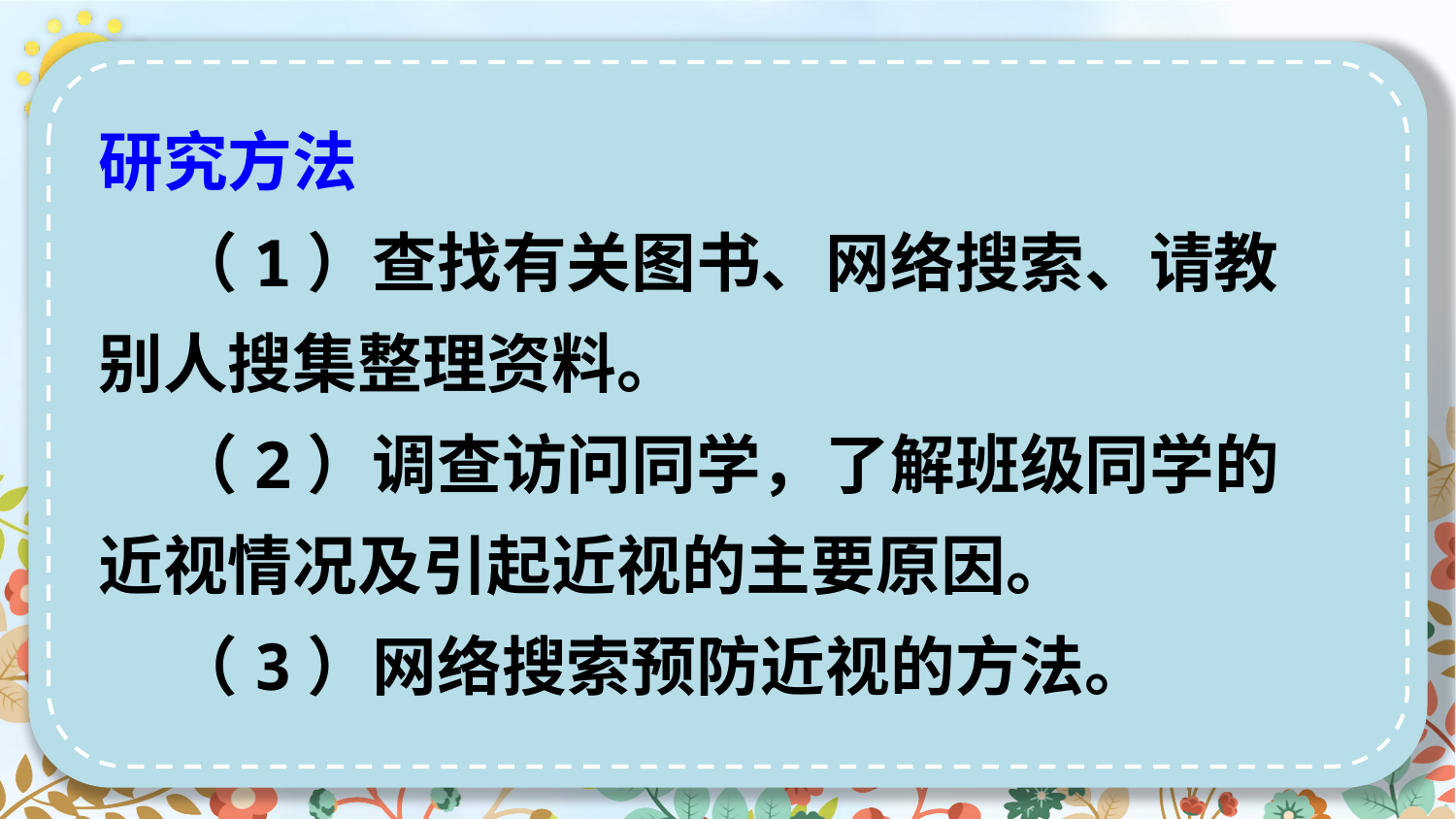

研究方法
    （1）查找有关图书、网络搜索、请教别人搜集整理资料。
    （2）调查访问同学，了解班级同学的近视情况及引起近视的主要原因。
    （3）网络搜索预防近视的方法。